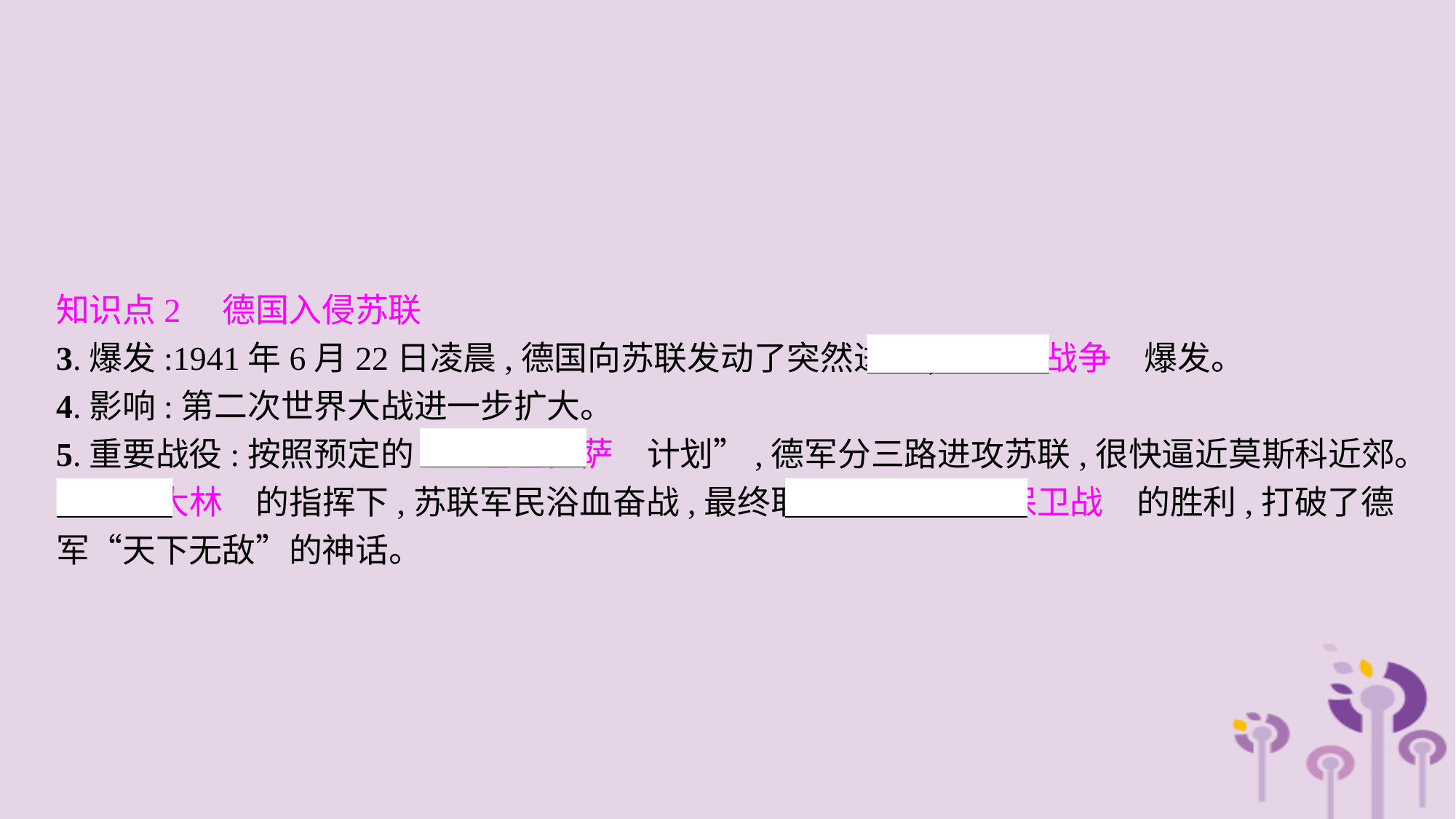

知识点2　德国入侵苏联
3.爆发:1941年6月22日凌晨,德国向苏联发动了突然进攻,　苏德战争　爆发。
4.影响:第二次世界大战进一步扩大。
5.重要战役:按照预定的“　巴巴罗萨　计划”,德军分三路进攻苏联,很快逼近莫斯科近郊。在　斯大林　的指挥下,苏联军民浴血奋战,最终取得了　莫斯科保卫战　的胜利,打破了德军“天下无敌”的神话。